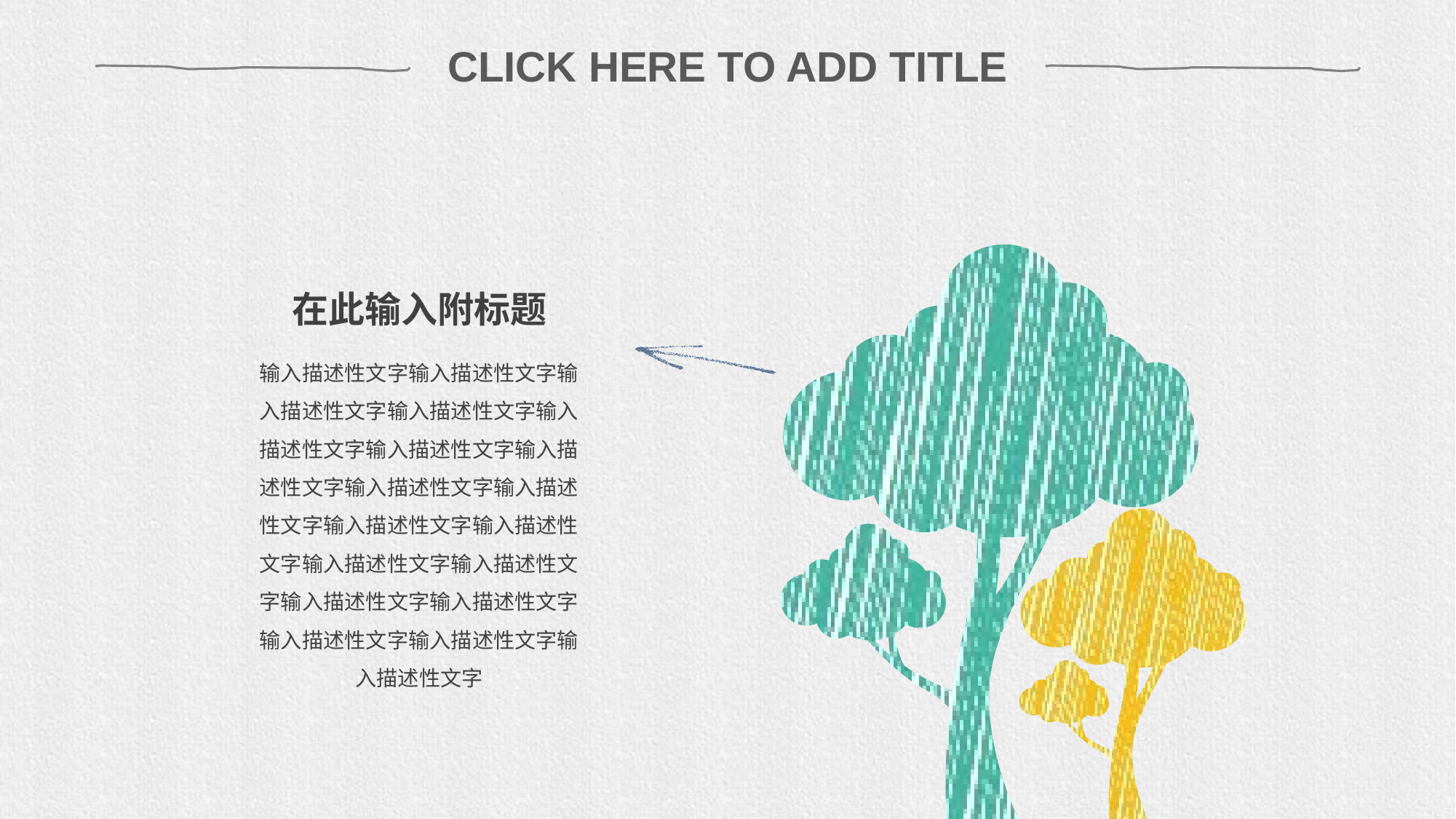

CLICK HERE TO ADD TITLE

在此输入附标题
输入描述性文字输入描述性文字输入描述性文字输入描述性文字输入描述性文字输入描述性文字输入描述性文字输入描述性文字输入描述性文字输入描述性文字输入描述性文字输入描述性文字输入描述性文字输入描述性文字输入描述性文字输入描述性文字输入描述性文字输入描述性文字